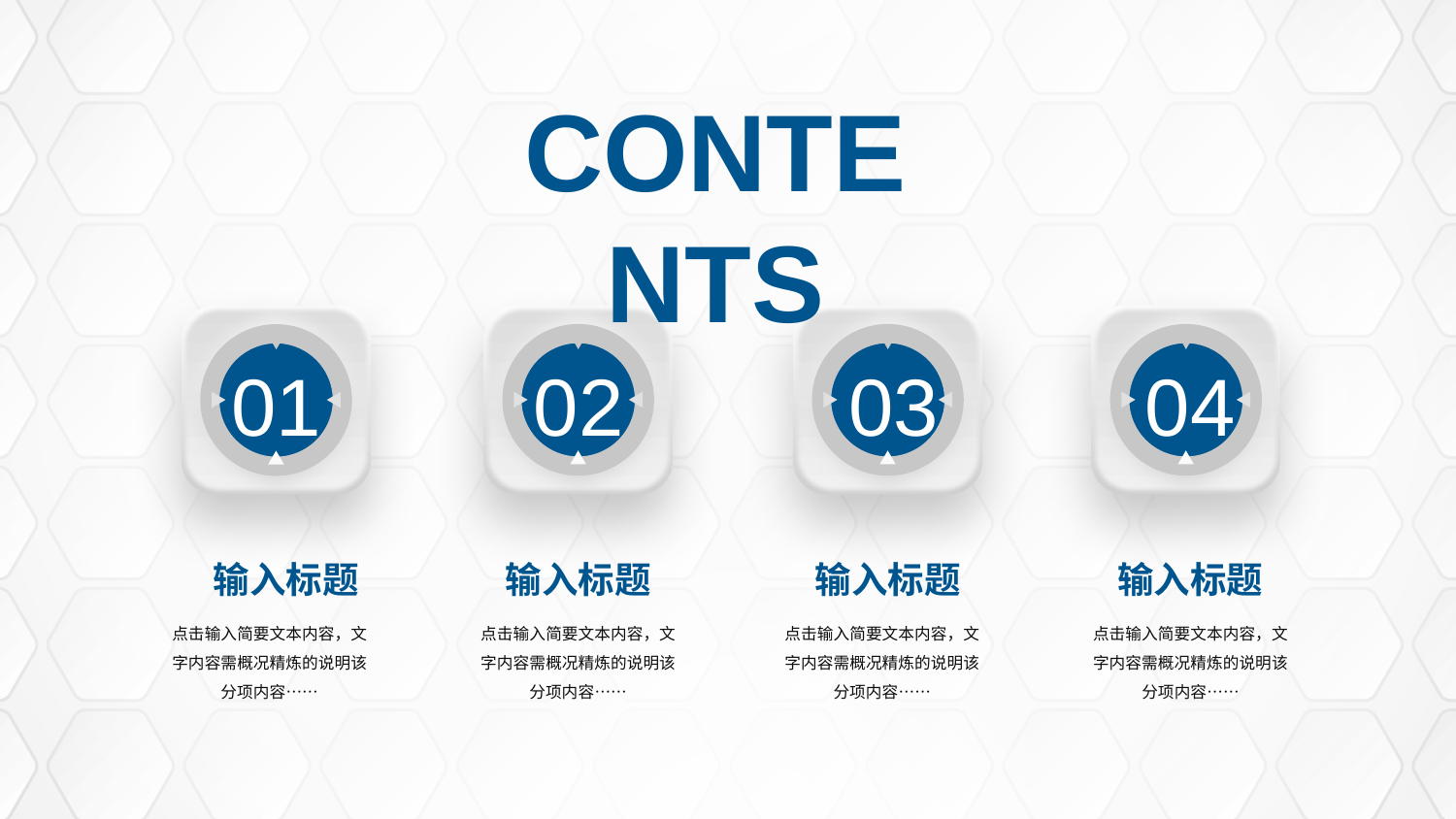

CONTENTS

02

03

04

01

输入标题
输入标题
输入标题
输入标题
点击输入简要文本内容，文字内容需概况精炼的说明该分项内容……
点击输入简要文本内容，文字内容需概况精炼的说明该分项内容……
点击输入简要文本内容，文字内容需概况精炼的说明该分项内容……
点击输入简要文本内容，文字内容需概况精炼的说明该分项内容……